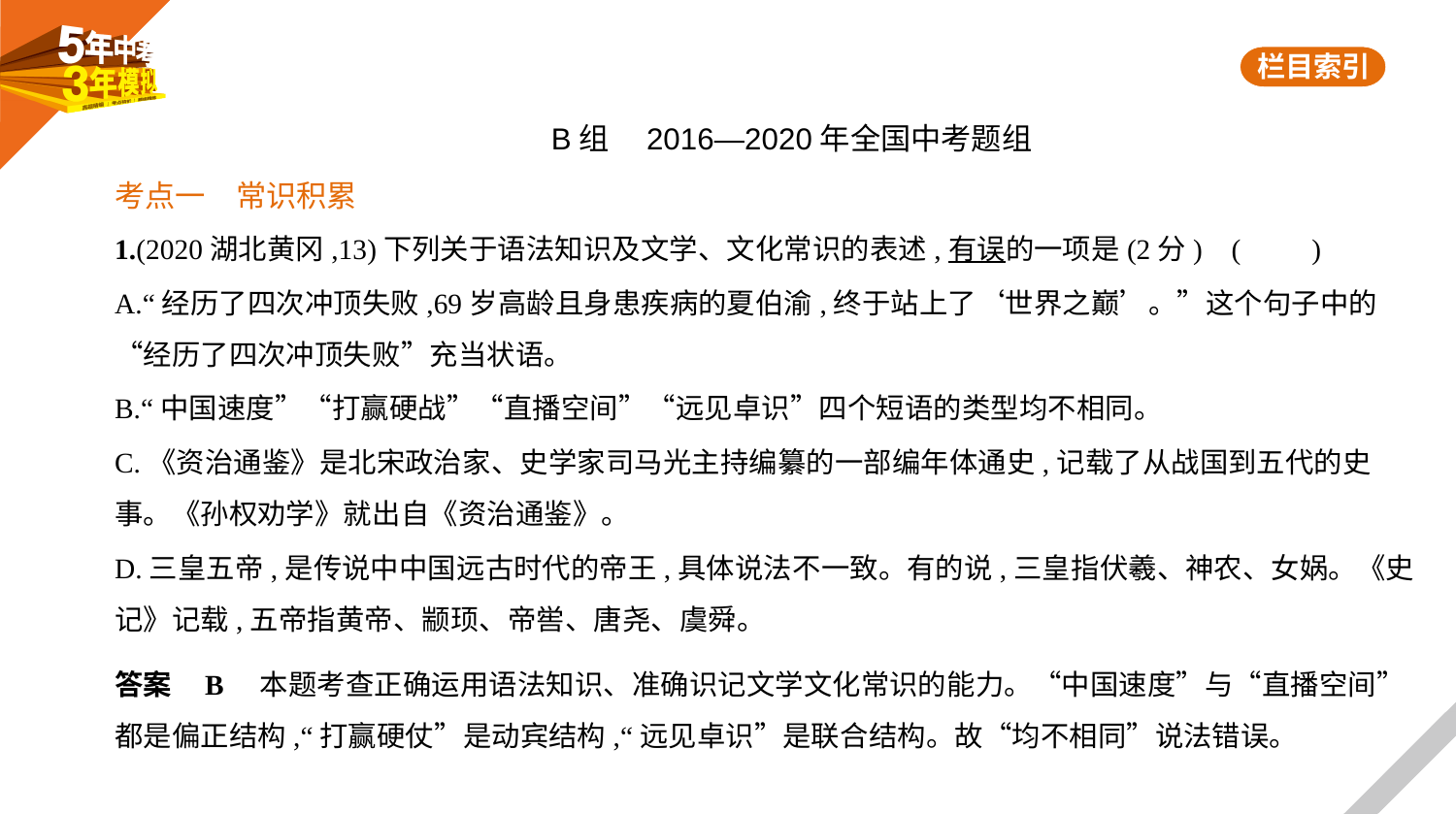

B组　2016—2020年全国中考题组
考点一　常识积累
1.(2020湖北黄冈,13)下列关于语法知识及文学、文化常识的表述,有误的一项是(2分) (　　)
A.“经历了四次冲顶失败,69岁高龄且身患疾病的夏伯渝,终于站上了‘世界之巅’。”这个句子中的
“经历了四次冲顶失败”充当状语。
B.“中国速度”“打赢硬战”“直播空间”“远见卓识”四个短语的类型均不相同。
C.《资治通鉴》是北宋政治家、史学家司马光主持编纂的一部编年体通史,记载了从战国到五代的史
事。《孙权劝学》就出自《资治通鉴》。
D.三皇五帝,是传说中中国远古时代的帝王,具体说法不一致。有的说,三皇指伏羲、神农、女娲。《史
记》记载,五帝指黄帝、颛顼、帝喾、唐尧、虞舜。
答案    B    本题考查正确运用语法知识、准确识记文学文化常识的能力。“中国速度”与“直播空间”
都是偏正结构,“打赢硬仗”是动宾结构,“远见卓识”是联合结构。故“均不相同”说法错误。